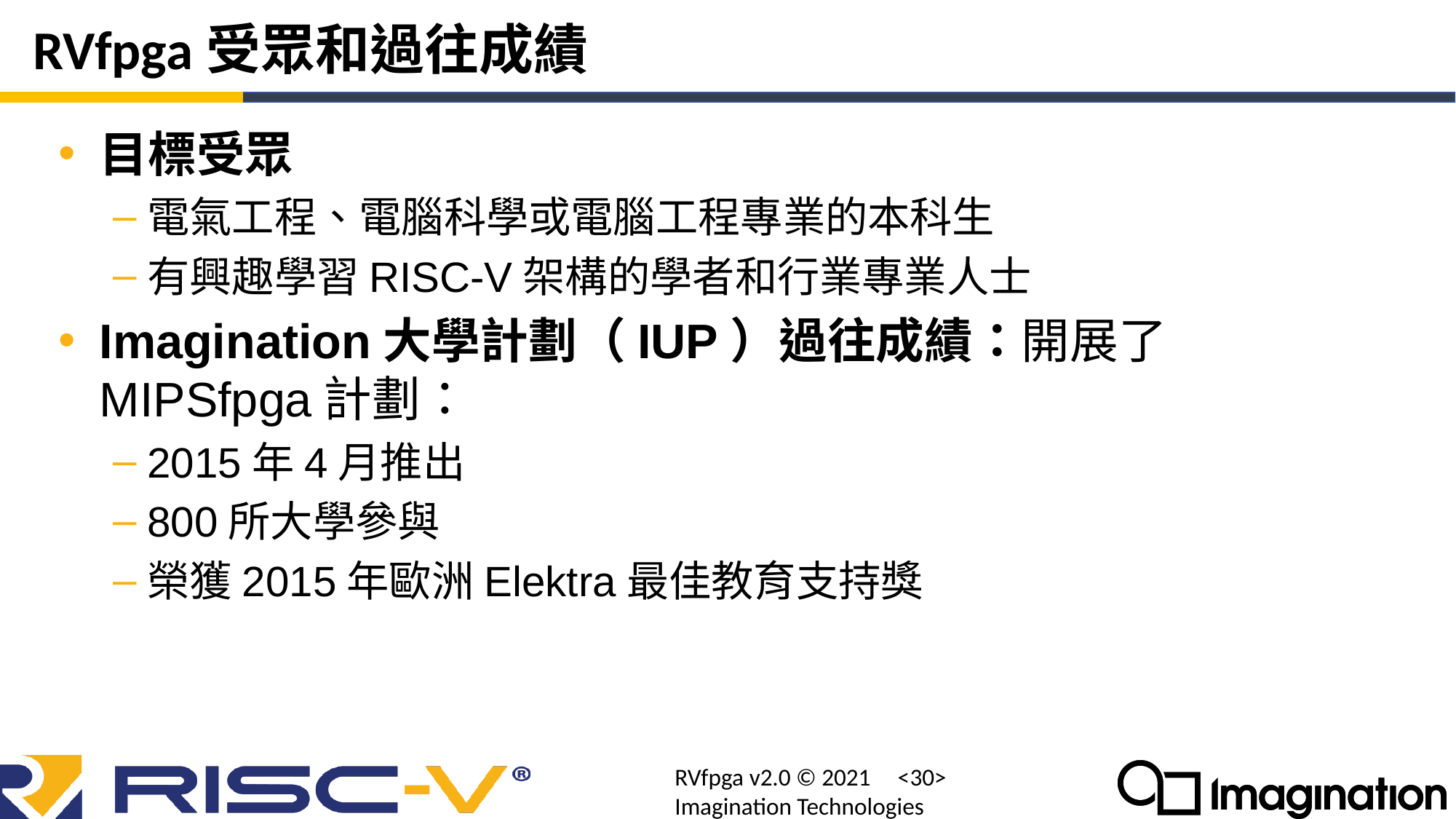

# RVfpga受眾和過往成績
目標受眾
電氣工程、電腦科學或電腦工程專業的本科生
有興趣學習RISC-V架構的學者和行業專業人士
Imagination大學計劃（IUP）過往成績：開展了MIPSfpga計劃：
2015年4月推出
800所大學參與
榮獲2015年歐洲Elektra最佳教育支持獎